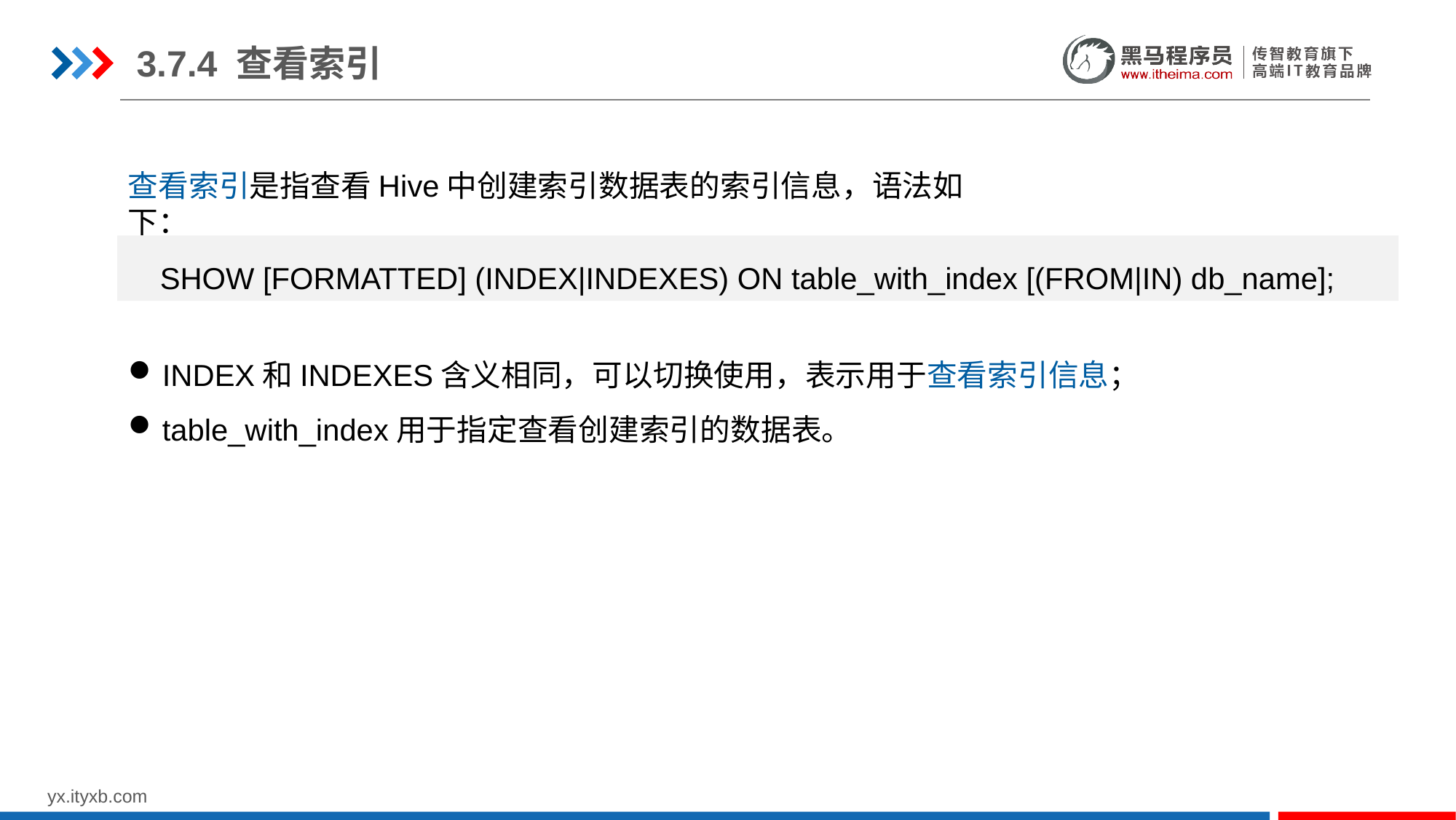

3.7.4 查看索引
查看索引是指查看Hive中创建索引数据表的索引信息，语法如下：
SHOW [FORMATTED] (INDEX|INDEXES) ON table_with_index [(FROM|IN) db_name];
INDEX和INDEXES含义相同，可以切换使用，表示用于查看索引信息；
table_with_index用于指定查看创建索引的数据表。